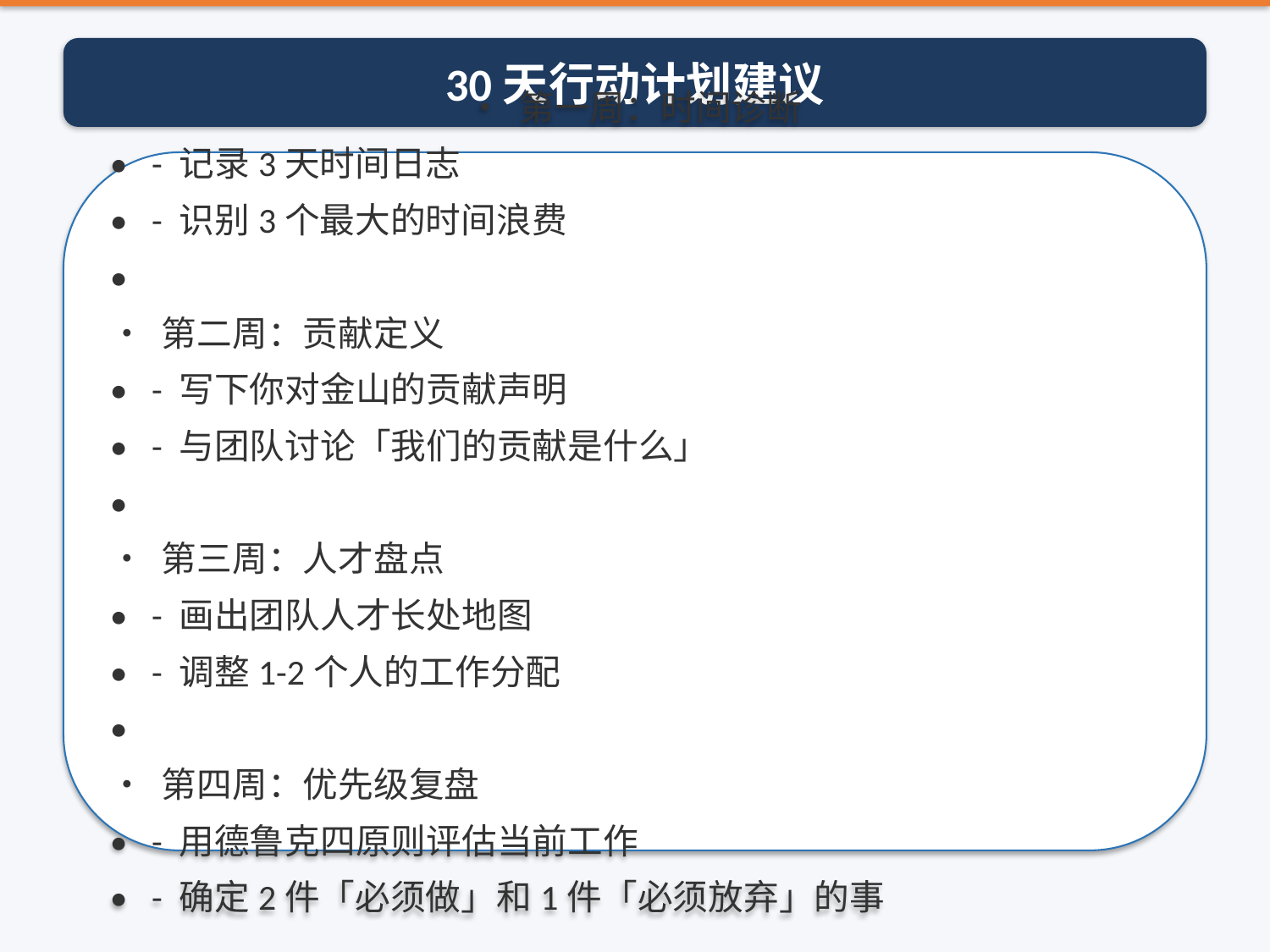

30天行动计划建议
• 第一周：时间诊断
•   - 记录3天时间日志
•   - 识别3个最大的时间浪费
•
• 第二周：贡献定义
•   - 写下你对金山的贡献声明
•   - 与团队讨论「我们的贡献是什么」
•
• 第三周：人才盘点
•   - 画出团队人才长处地图
•   - 调整1-2个人的工作分配
•
• 第四周：优先级复盘
•   - 用德鲁克四原则评估当前工作
•   - 确定2件「必须做」和1件「必须放弃」的事